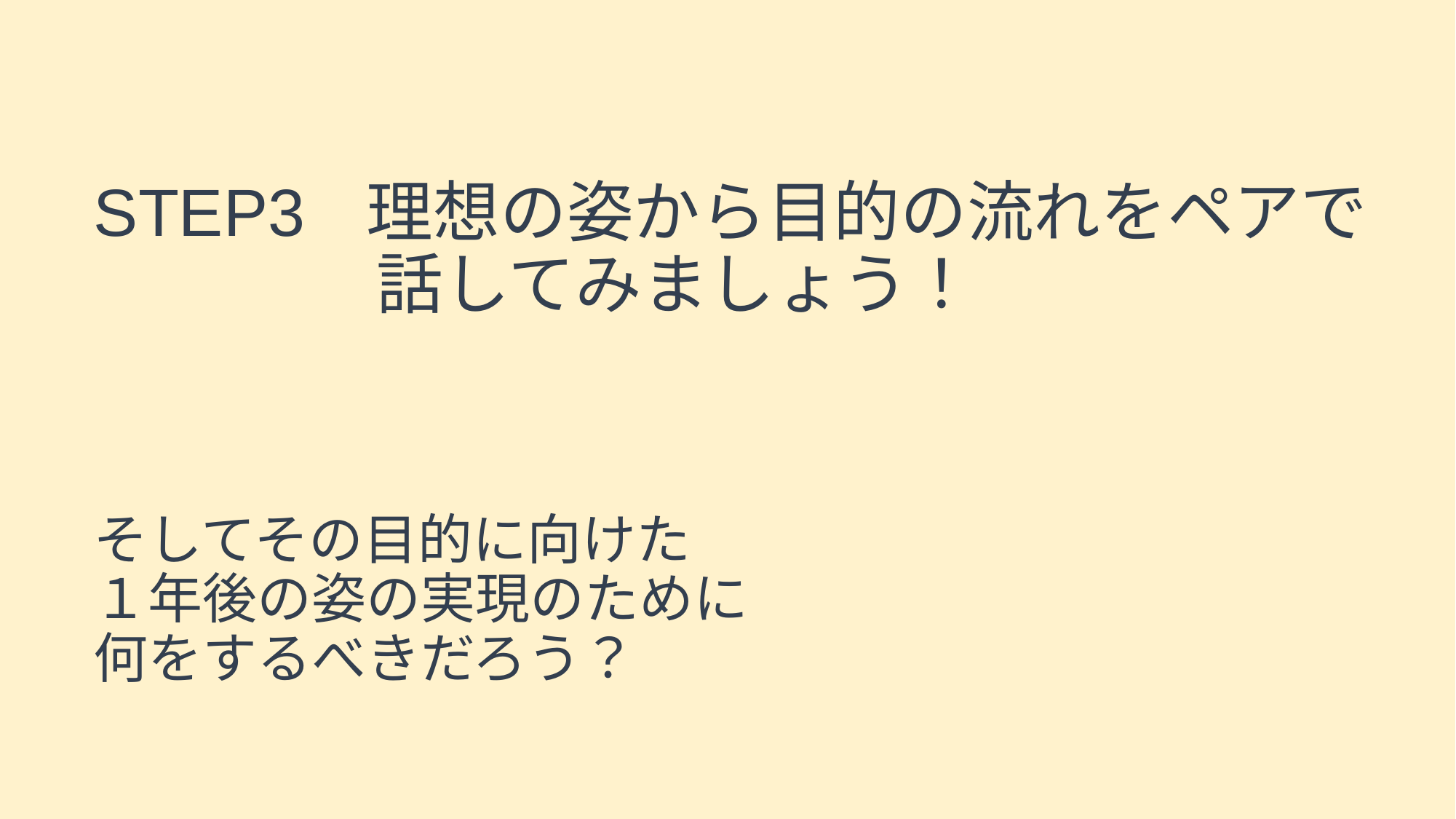

# STEP3   理想の姿から目的の流れをペアで 話してみましょう！ そしてその目的に向けた １年後の姿の実現のために 何をするべきだろう？